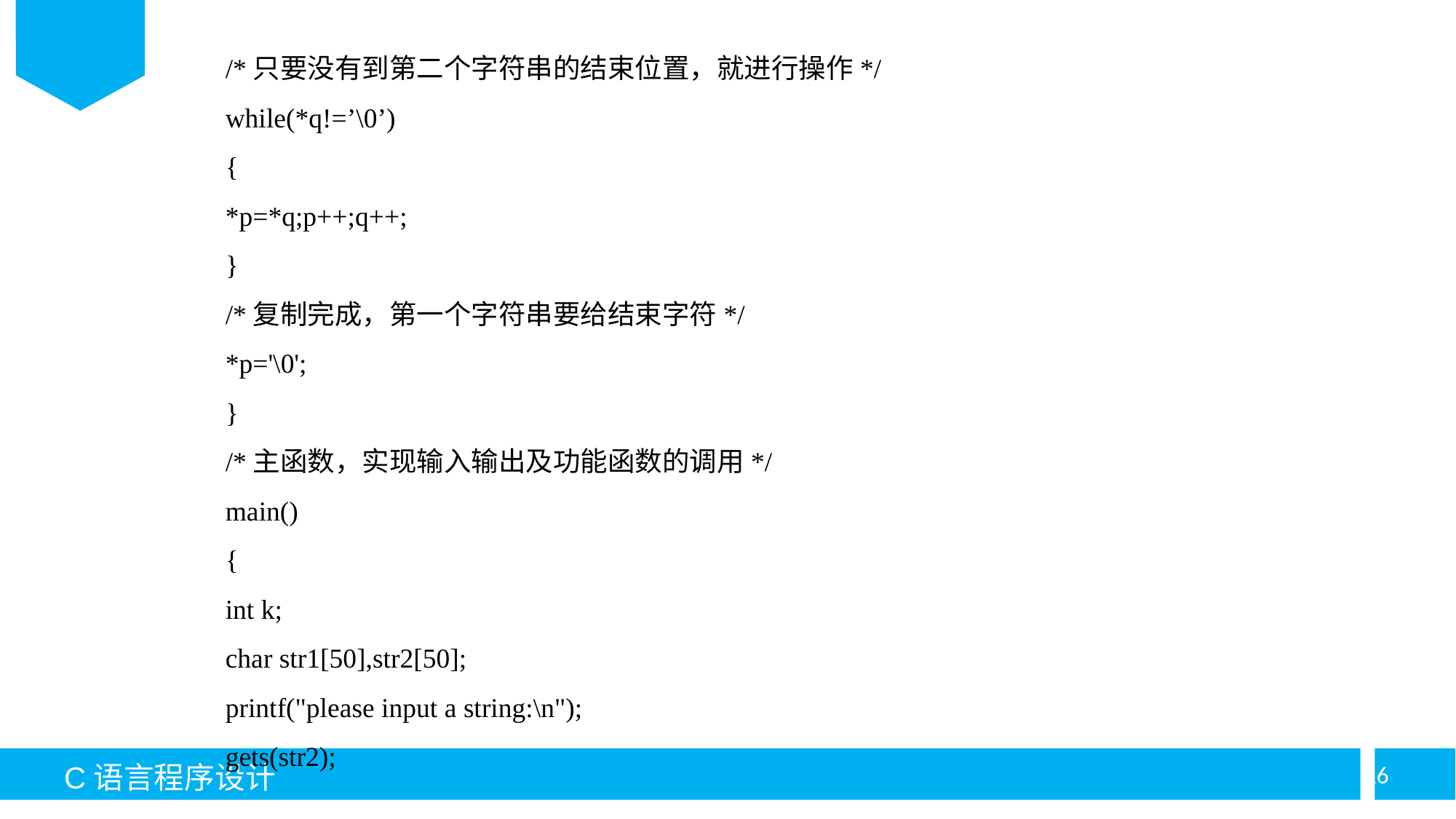

/*只要没有到第二个字符串的结束位置，就进行操作*/
while(*q!=’\0’)
{
*p=*q;p++;q++;
}
/*复制完成，第一个字符串要给结束字符*/
*p='\0';
}
/*主函数，实现输入输出及功能函数的调用*/
main()
{
int k;
char str1[50],str2[50];
printf("please input a string:\n");
gets(str2);